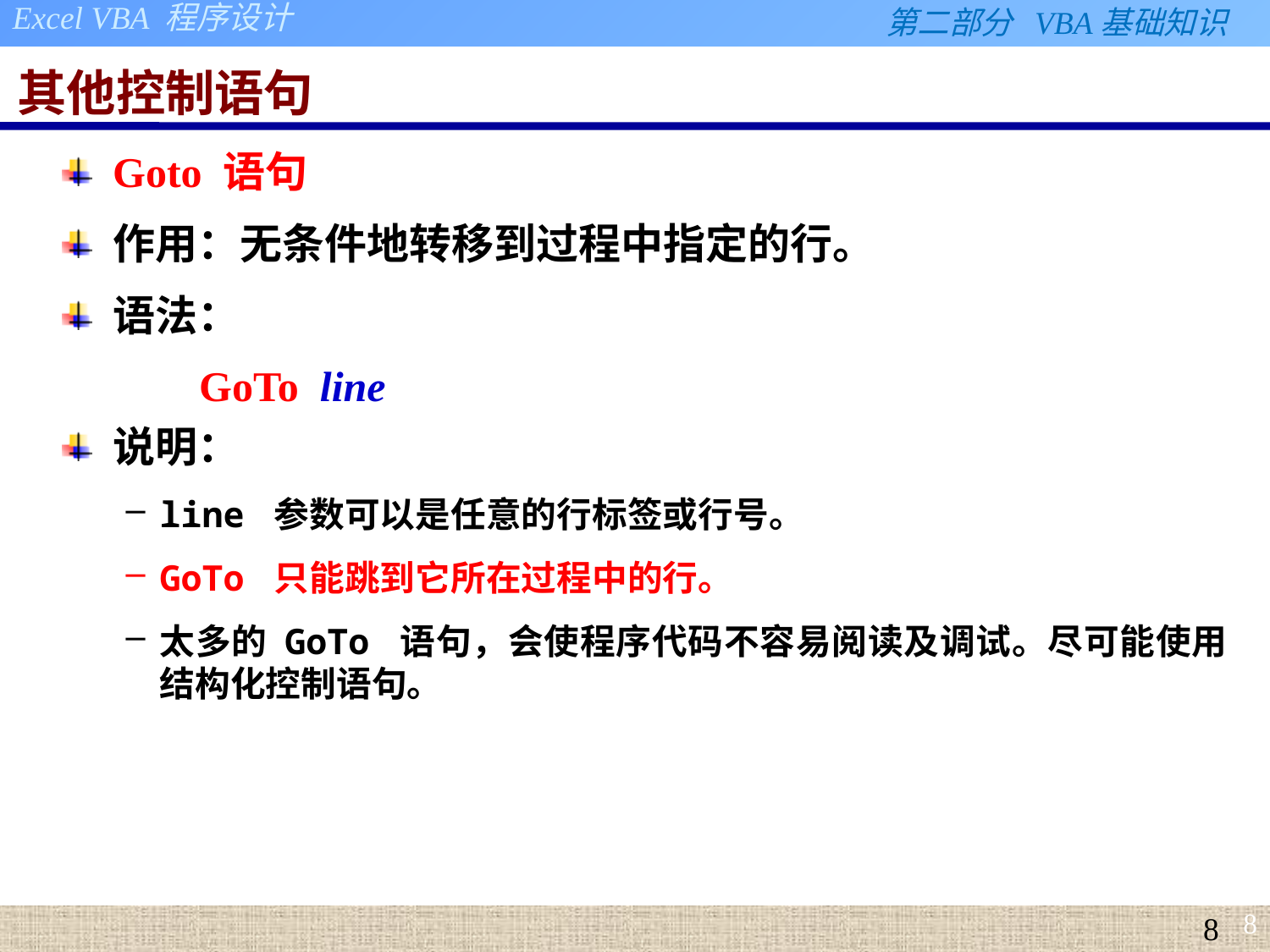

# 其他控制语句
Goto 语句
作用：无条件地转移到过程中指定的行。
语法：
GoTo  line
说明：
line 参数可以是任意的行标签或行号。
GoTo 只能跳到它所在过程中的行。
太多的 GoTo 语句，会使程序代码不容易阅读及调试。尽可能使用结构化控制语句。
8